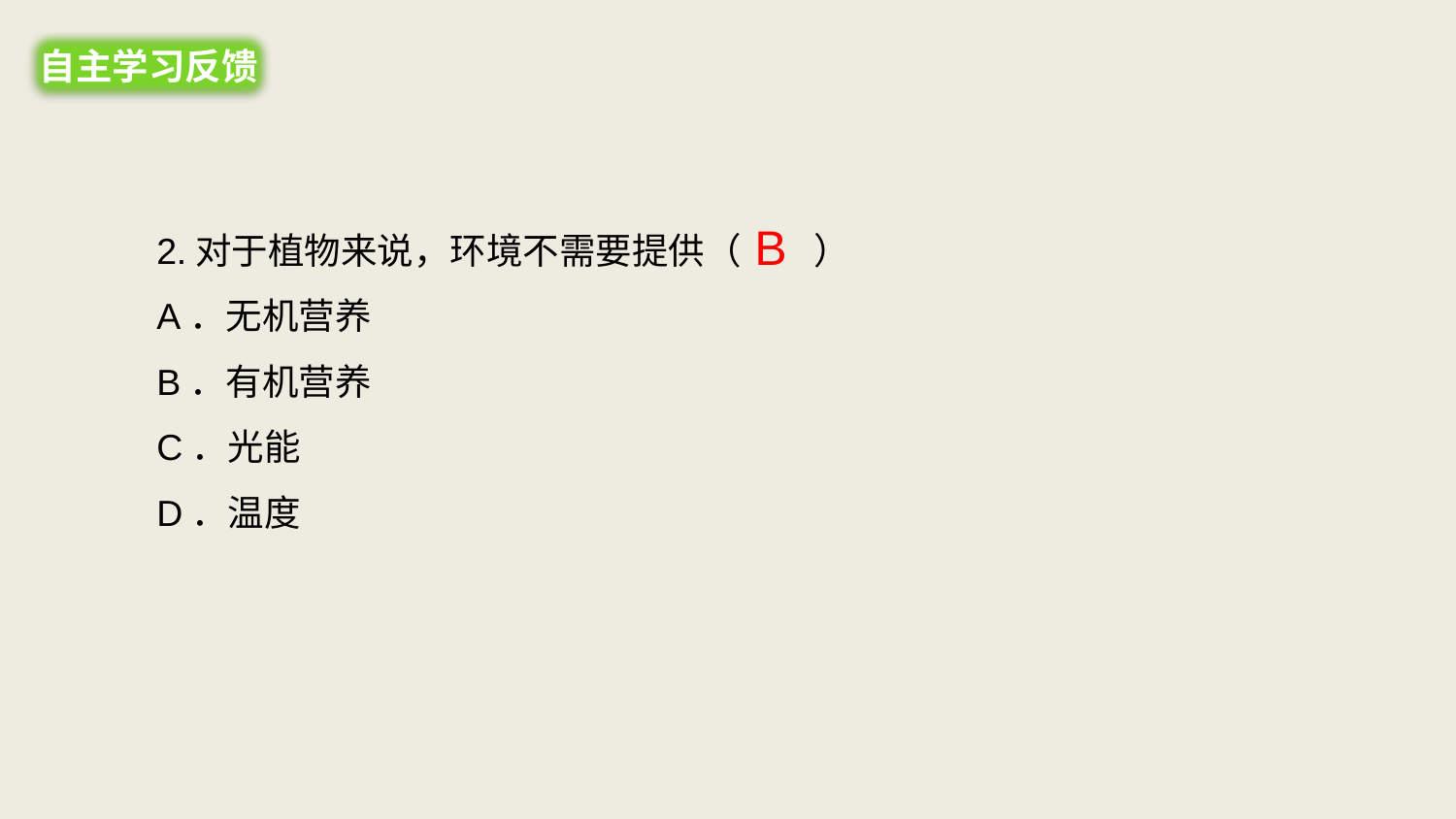

自主学习反馈
2.对于植物来说，环境不需要提供（　　）
A．无机营养
B．有机营养
C．光能
D．温度
B